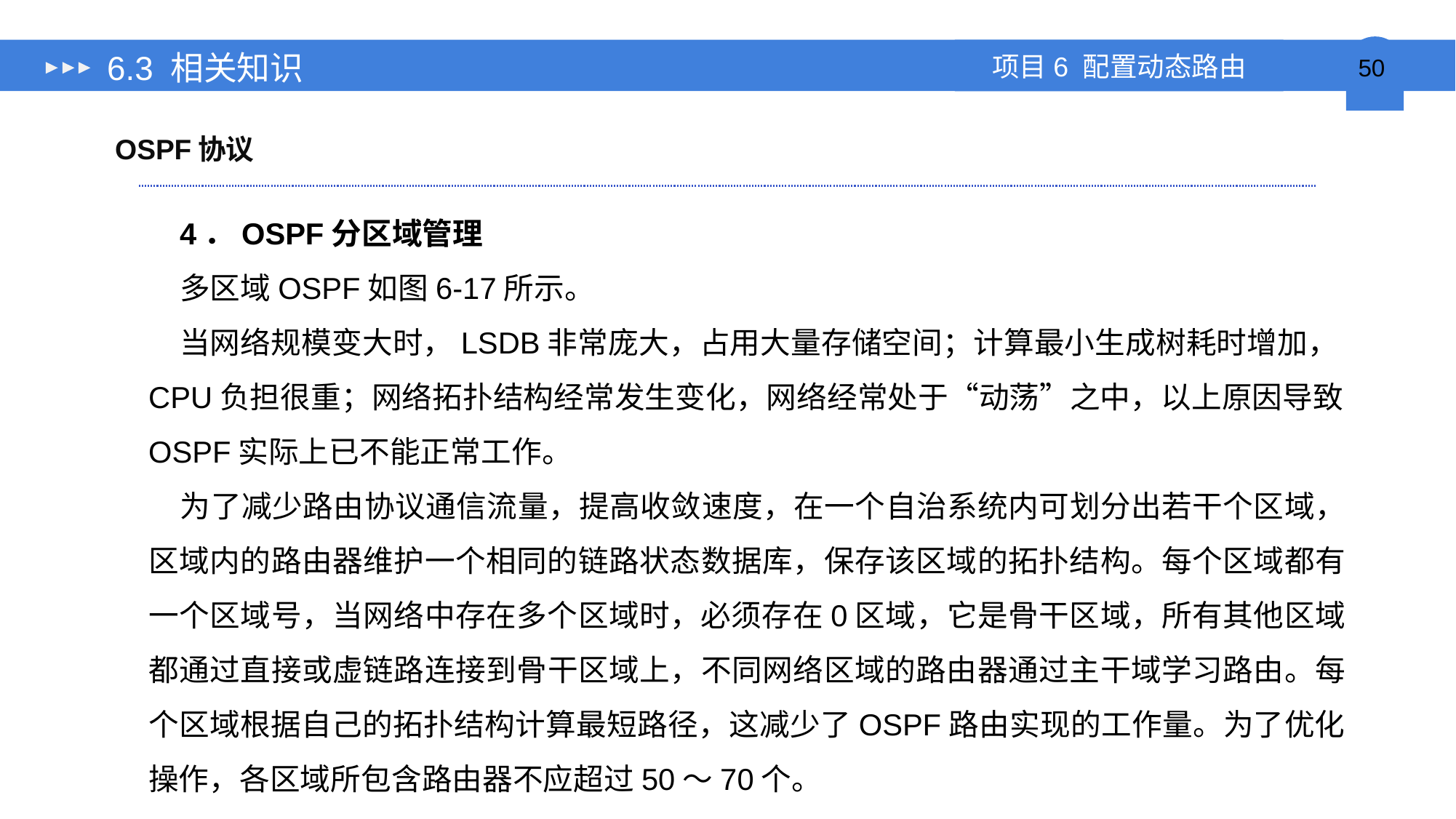

# 6.3 相关知识
OSPF协议

4．OSPF分区域管理
多区域OSPF如图6-17所示。
当网络规模变大时，LSDB非常庞大，占用大量存储空间；计算最小生成树耗时增加，CPU负担很重；网络拓扑结构经常发生变化，网络经常处于“动荡”之中，以上原因导致OSPF实际上已不能正常工作。
为了减少路由协议通信流量，提高收敛速度，在一个自治系统内可划分出若干个区域，区域内的路由器维护一个相同的链路状态数据库，保存该区域的拓扑结构。每个区域都有一个区域号，当网络中存在多个区域时，必须存在0区域，它是骨干区域，所有其他区域都通过直接或虚链路连接到骨干区域上，不同网络区域的路由器通过主干域学习路由。每个区域根据自己的拓扑结构计算最短路径，这减少了OSPF路由实现的工作量。为了优化操作，各区域所包含路由器不应超过50～70个。